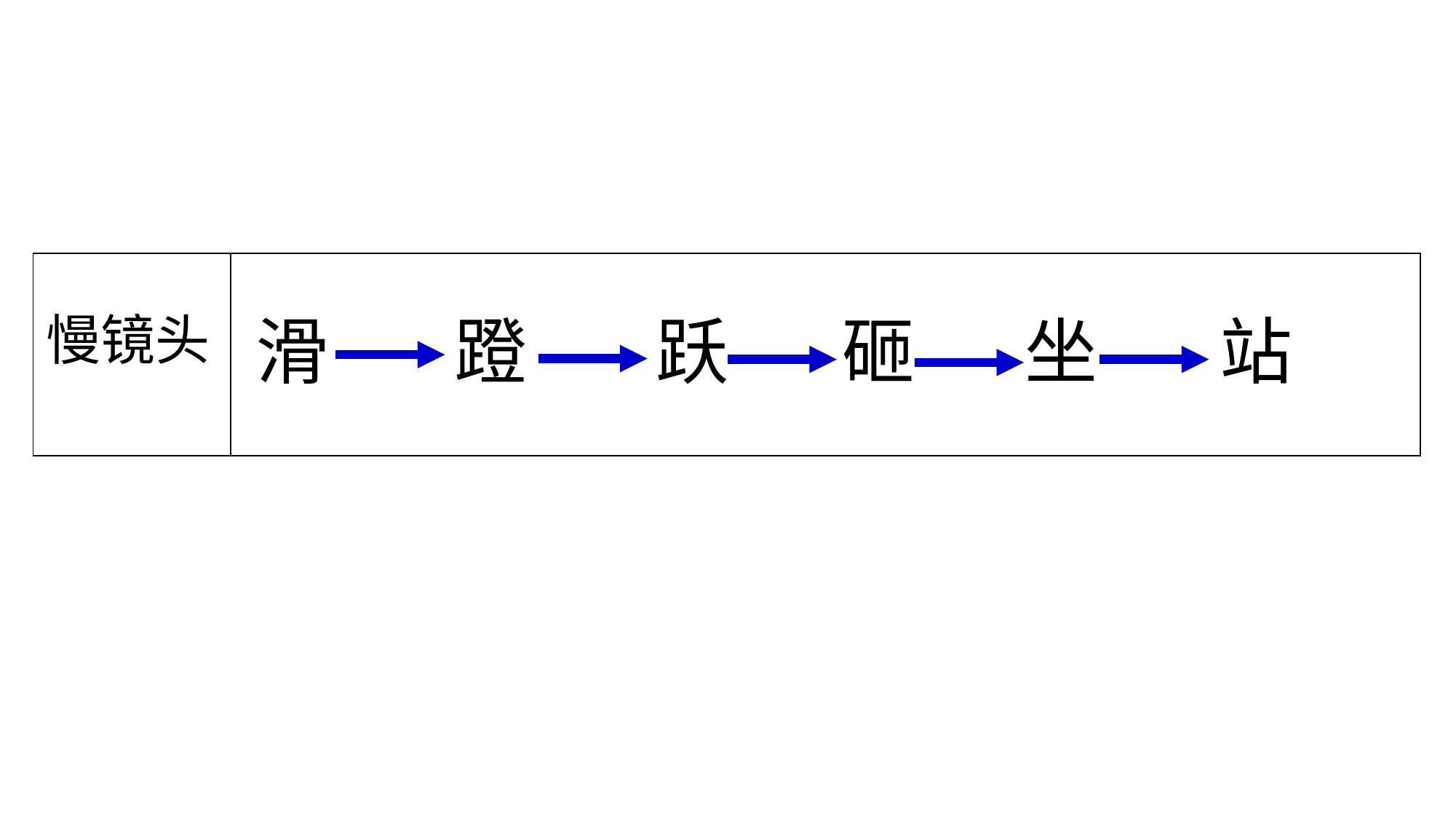

|  |  |
| --- | --- |
慢镜头
蹬
跃
砸
坐
站
滑